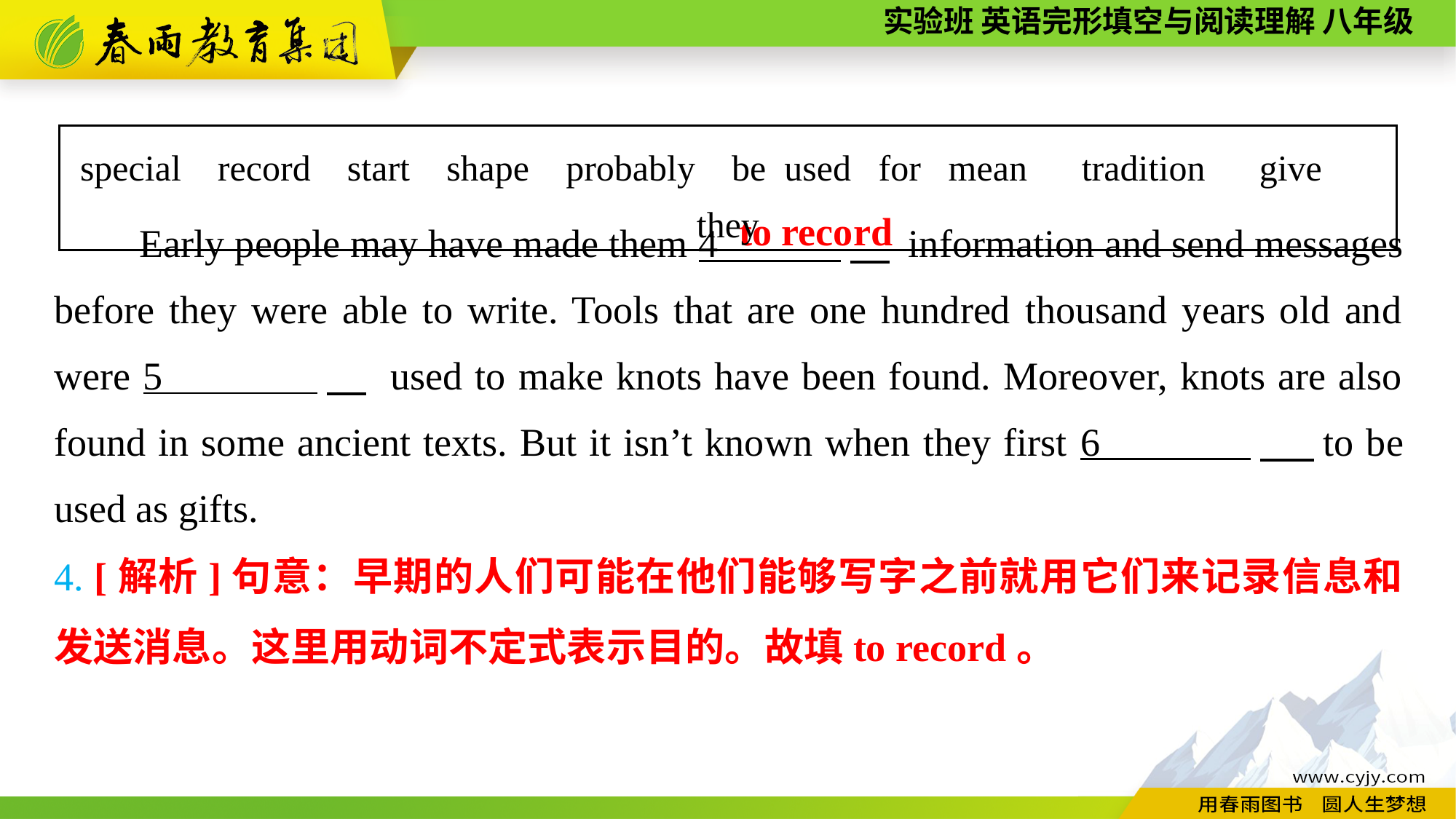

special    record    start    shape    probably    be  used   for   mean　tradition　give　they
Early people may have made them 4            　 information and send messages before they were able to write. Tools that are one hundred thousand years old and were 5            　 used to make knots have been found. Moreover, knots are also found in some ancient texts. But it isn’t known when they first 6            ， to be used as gifts.
to record
4. [解析]句意：早期的人们可能在他们能够写字之前就用它们来记录信息和发送消息。这里用动词不定式表示目的。故填to record。